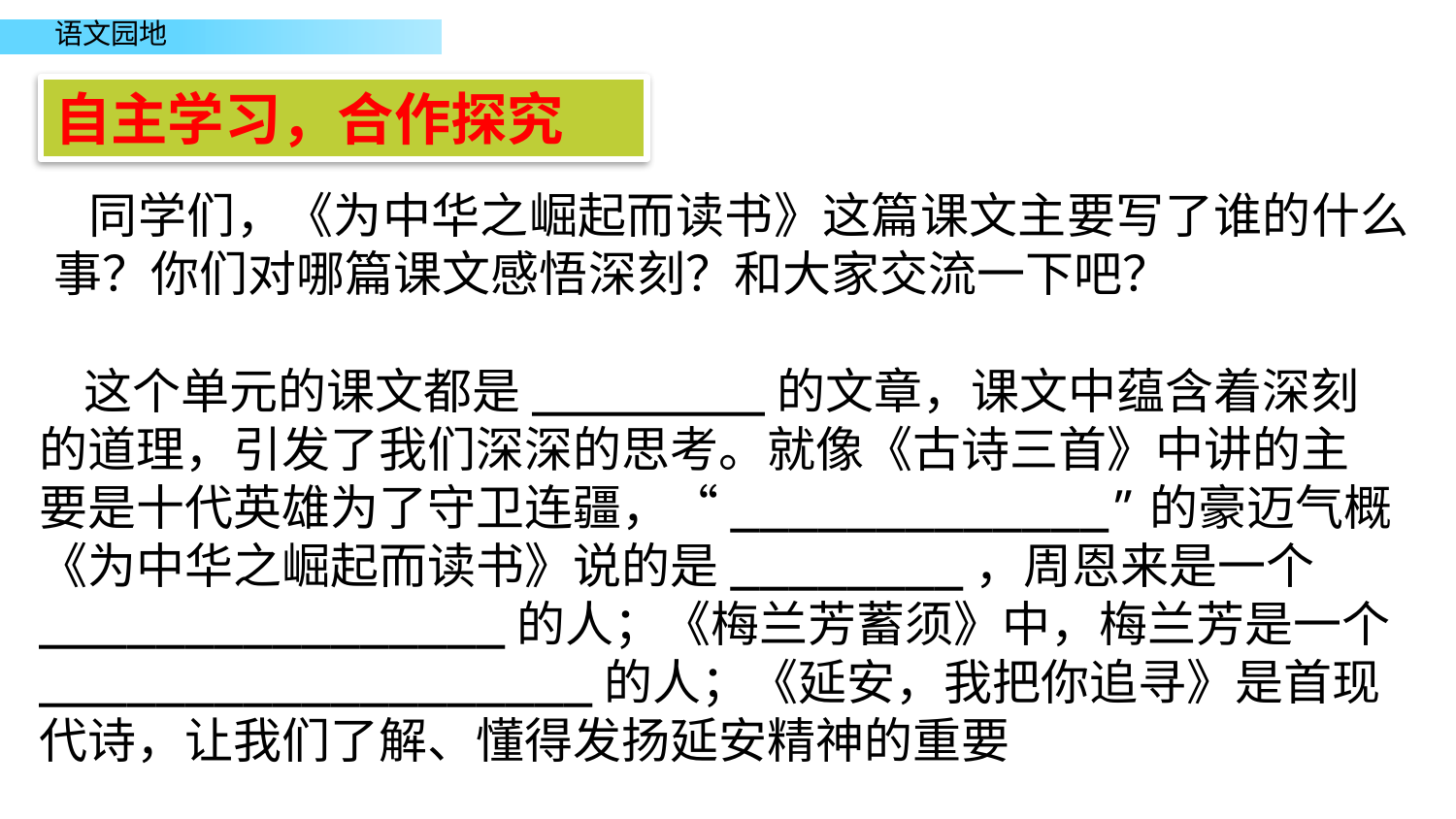

自主学习，合作探究
  同学们，《为中华之崛起而读书》这篇课文主要写了谁的什么事？你们对哪篇课文感悟深刻？和大家交流一下吧？
   这个单元的课文都是________的文章，课文中蕴含着深刻的道理，引发了我们深深的思考。就像《古诗三首》中讲的主要是十代英雄为了守卫连疆，“_____________”的豪迈气概《为中华之崛起而读书》说的是________，周恩来是一个________________的人；《梅兰芳蓄须》中，梅兰芳是一个___________________的人；《延安，我把你追寻》是首现代诗，让我们了解、懂得发扬延安精神的重要